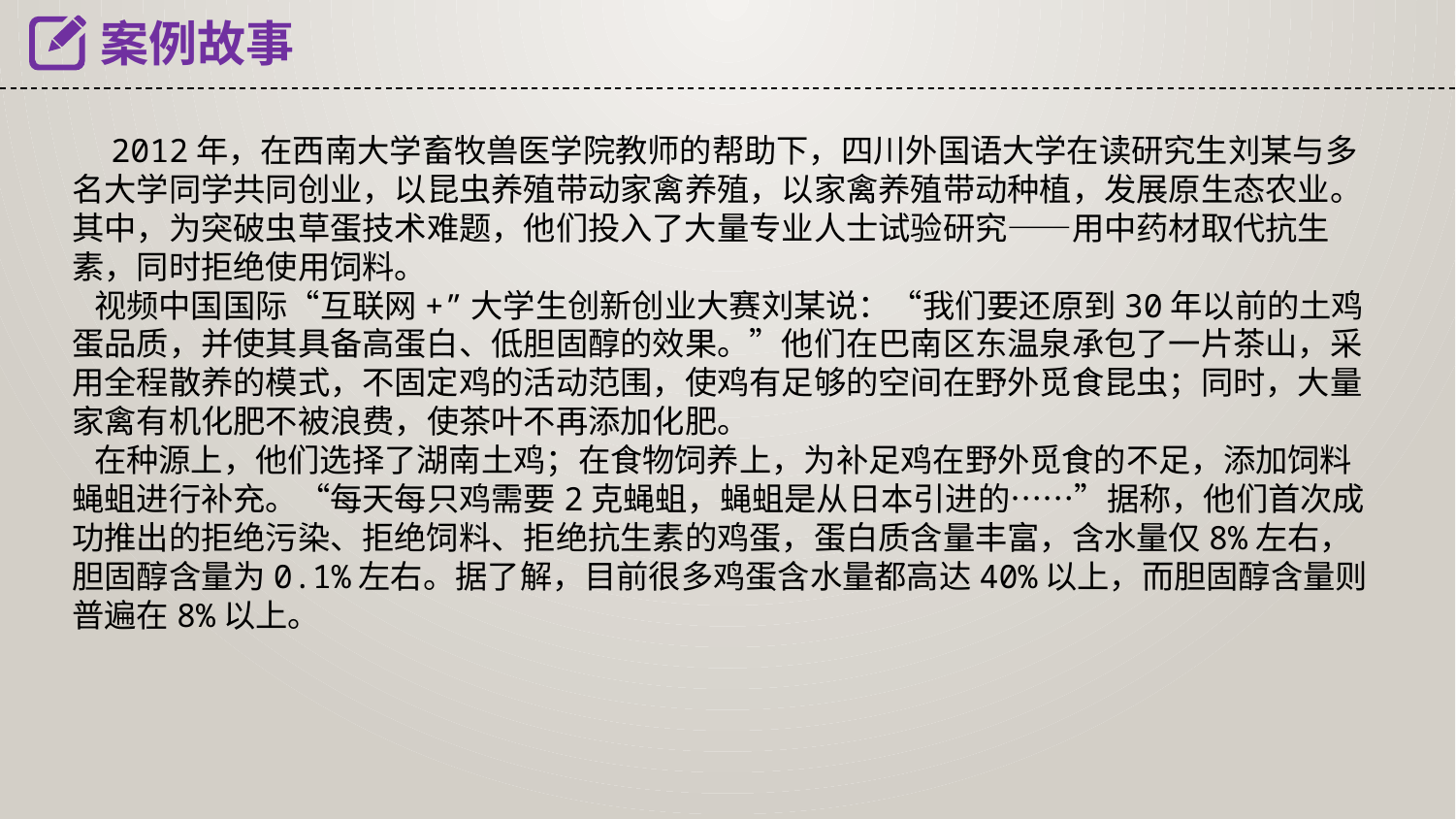

案例故事

  2012年，在西南大学畜牧兽医学院教师的帮助下，四川外国语大学在读研究生刘某与多名大学同学共同创业，以昆虫养殖带动家禽养殖，以家禽养殖带动种植，发展原生态农业。其中，为突破虫草蛋技术难题，他们投入了大量专业人士试验研究——用中药材取代抗生素，同时拒绝使用饲料。
  视频中国国际“互联网+”大学生创新创业大赛刘某说：“我们要还原到30年以前的土鸡蛋品质，并使其具备高蛋白、低胆固醇的效果。”他们在巴南区东温泉承包了一片茶山，采用全程散养的模式，不固定鸡的活动范围，使鸡有足够的空间在野外觅食昆虫；同时，大量家禽有机化肥不被浪费，使茶叶不再添加化肥。
  在种源上，他们选择了湖南土鸡；在食物饲养上，为补足鸡在野外觅食的不足，添加饲料蝇蛆进行补充。“每天每只鸡需要2克蝇蛆，蝇蛆是从日本引进的……”据称，他们首次成功推出的拒绝污染、拒绝饲料、拒绝抗生素的鸡蛋，蛋白质含量丰富，含水量仅8%左右，胆固醇含量为0.1%左右。据了解，目前很多鸡蛋含水量都高达40%以上，而胆固醇含量则普遍在8%以上。
80